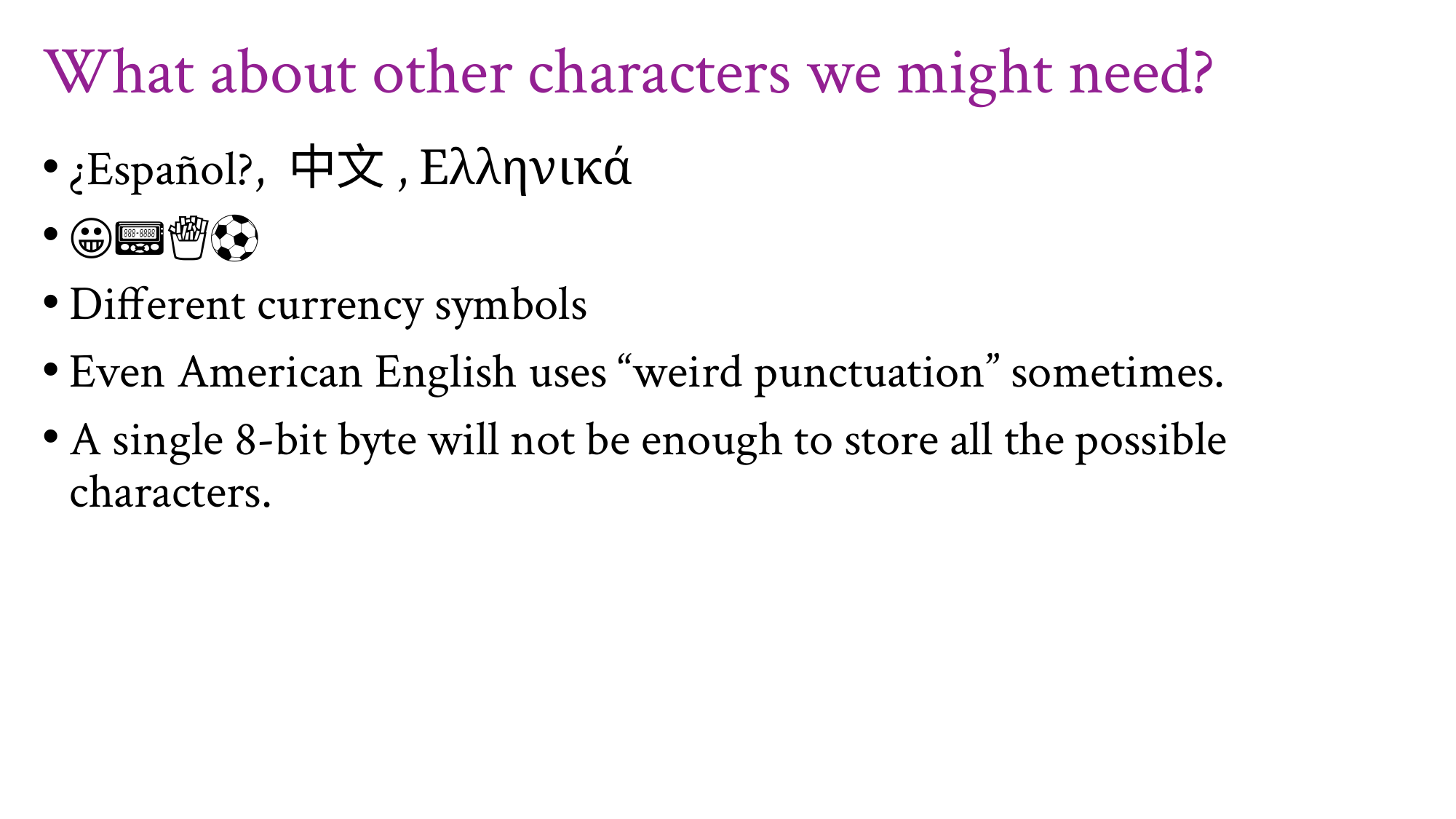

# What about other characters we might need?
¿Español?, 中文, Ελληνικά
😀📟🍟⚽️
Different currency symbols
Even American English uses “weird punctuation” sometimes.
A single 8-bit byte will not be enough to store all the possible characters.